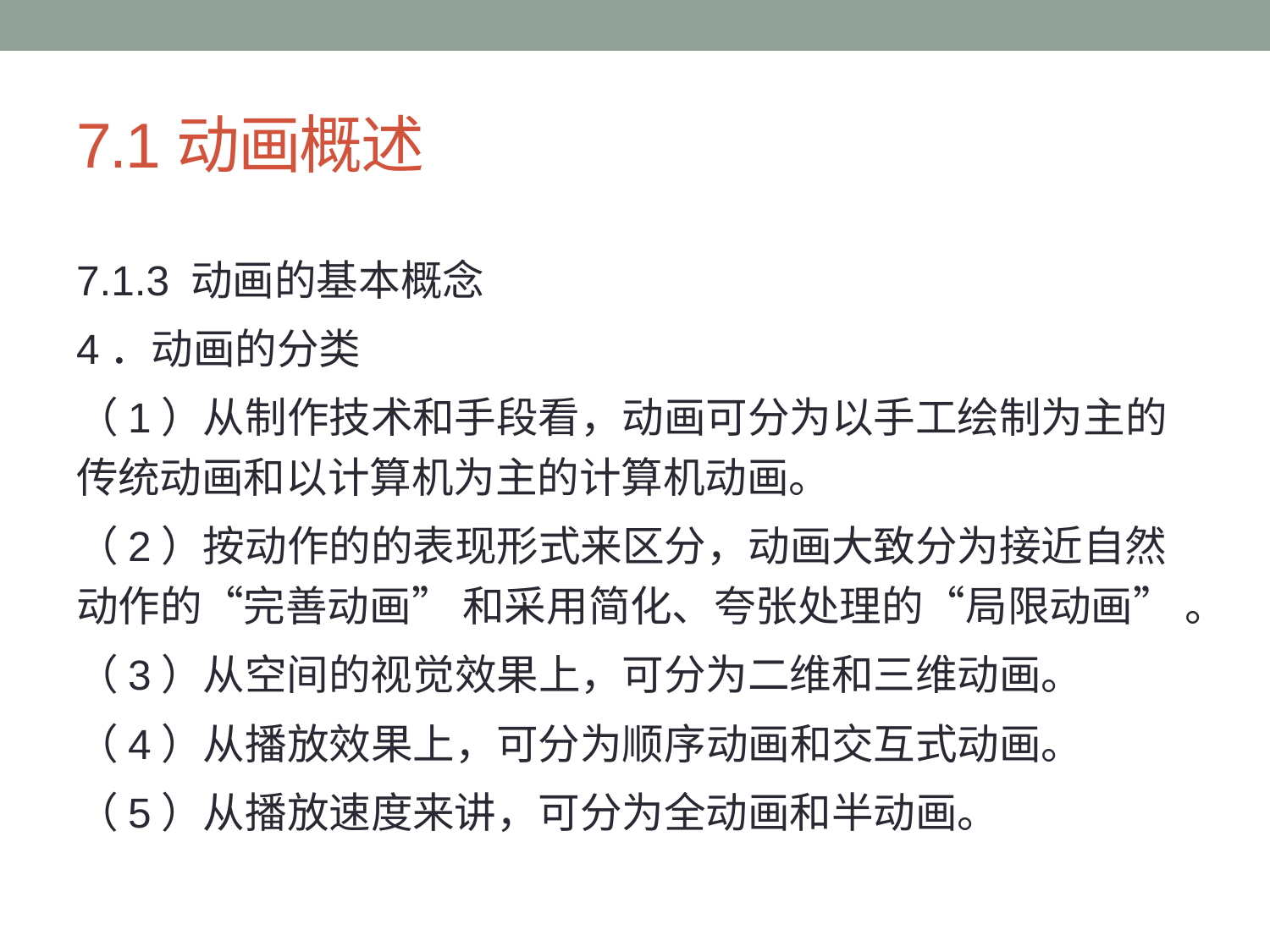

# 7.1动画概述
7.1.3 动画的基本概念
4．动画的分类
（1）从制作技术和手段看，动画可分为以手工绘制为主的传统动画和以计算机为主的计算机动画。
（2）按动作的的表现形式来区分，动画大致分为接近自然动作的“完善动画” 和采用简化、夸张处理的“局限动画” 。
（3）从空间的视觉效果上，可分为二维和三维动画。
（4）从播放效果上，可分为顺序动画和交互式动画。
（5）从播放速度来讲，可分为全动画和半动画。